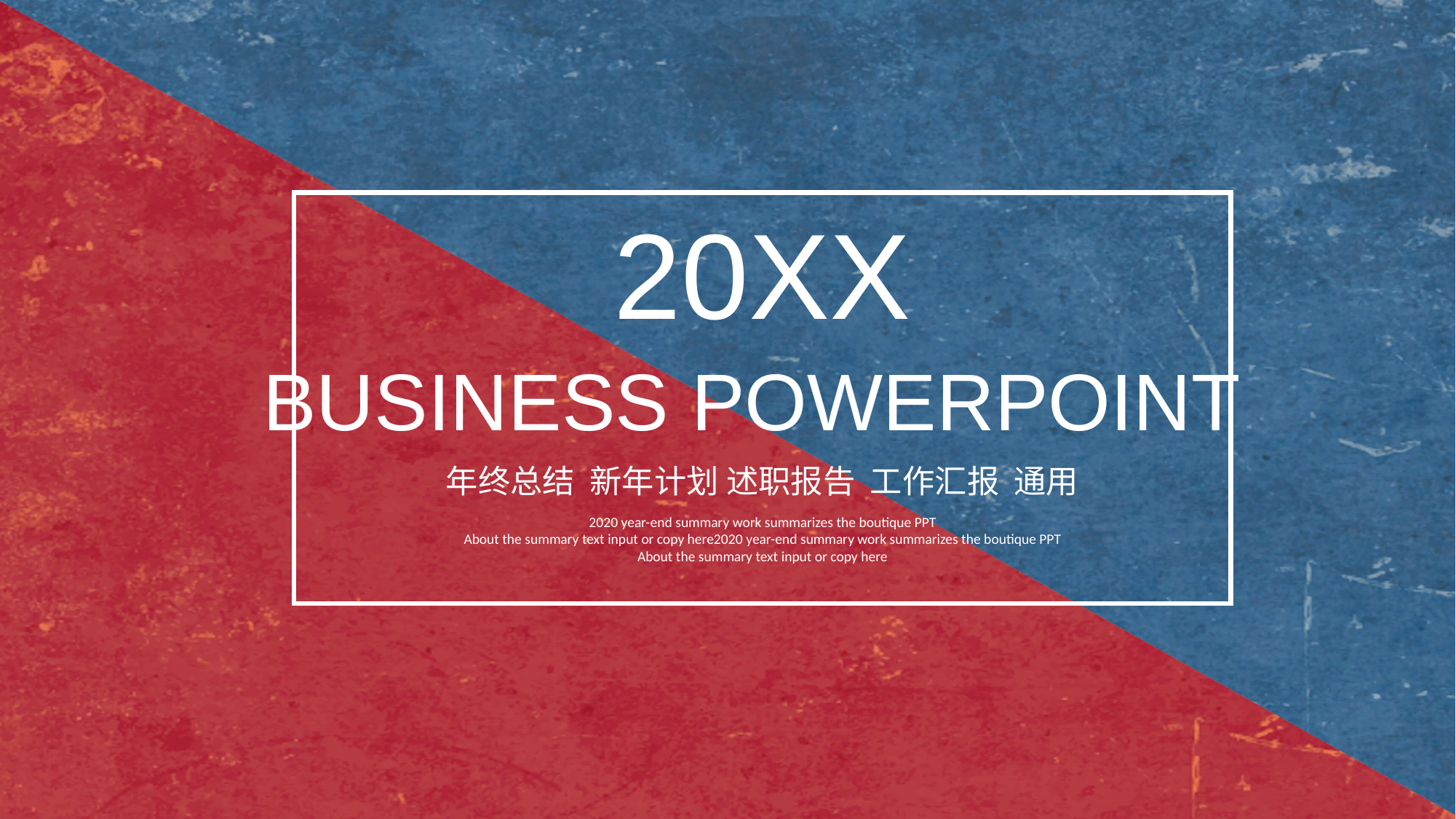

20XX
BUSINESS POWERPOINT
年终总结  新年计划 述职报告  工作汇报  通用
2020 year-end summary work summarizes the boutique PPT
About the summary text input or copy here2020 year-end summary work summarizes the boutique PPT
About the summary text input or copy here